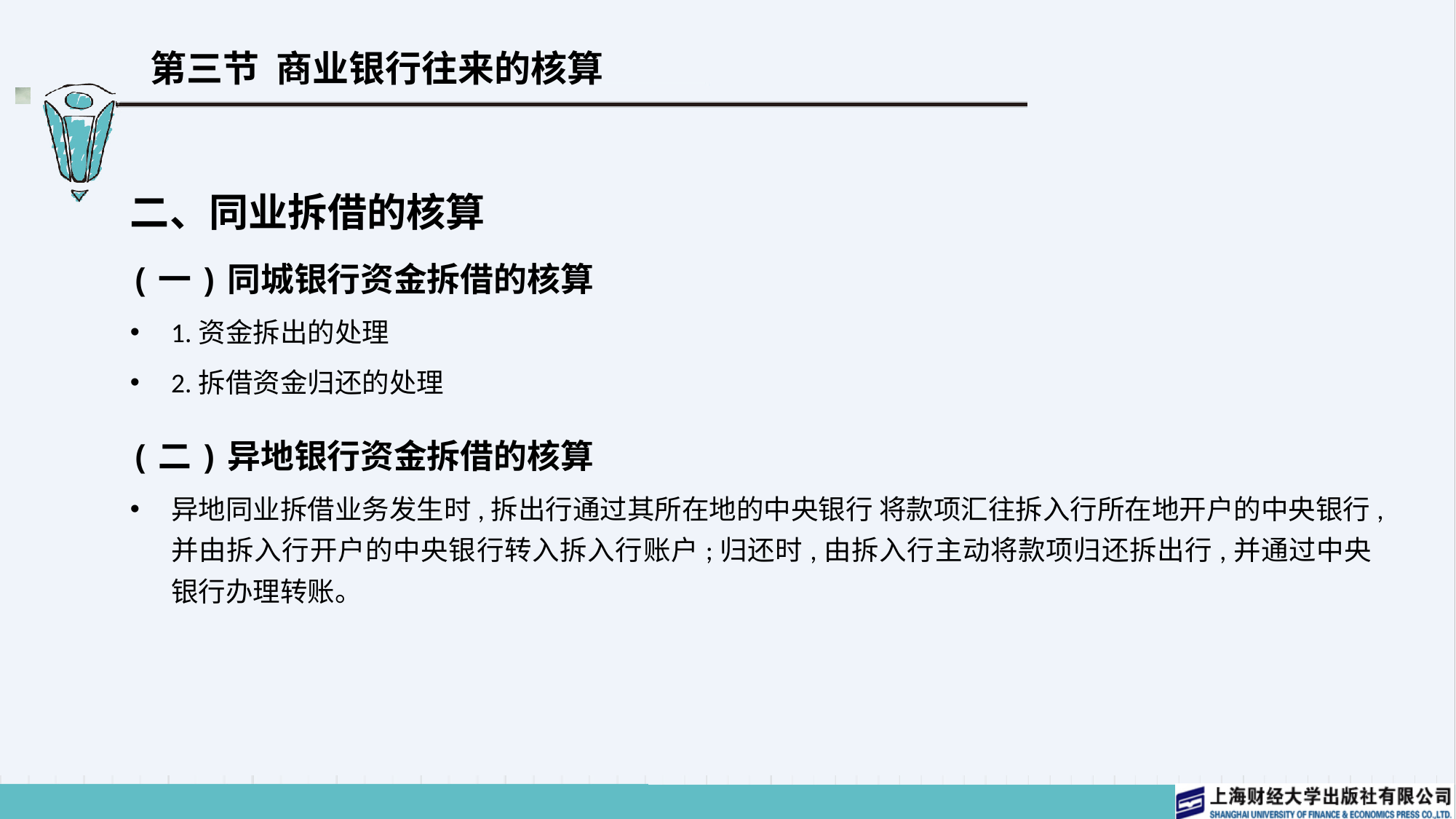

# 第三节  商业银行往来的核算
二、同业拆借的核算
(一)同城银行资金拆借的核算
1.资金拆出的处理
2.拆借资金归还的处理
(二)异地银行资金拆借的核算
异地同业拆借业务发生时,拆出行通过其所在地的中央银行 将款项汇往拆入行所在地开户的中央银行,并由拆入行开户的中央银行转入拆入行账户;归还时,由拆入行主动将款项归还拆出行,并通过中央银行办理转账。